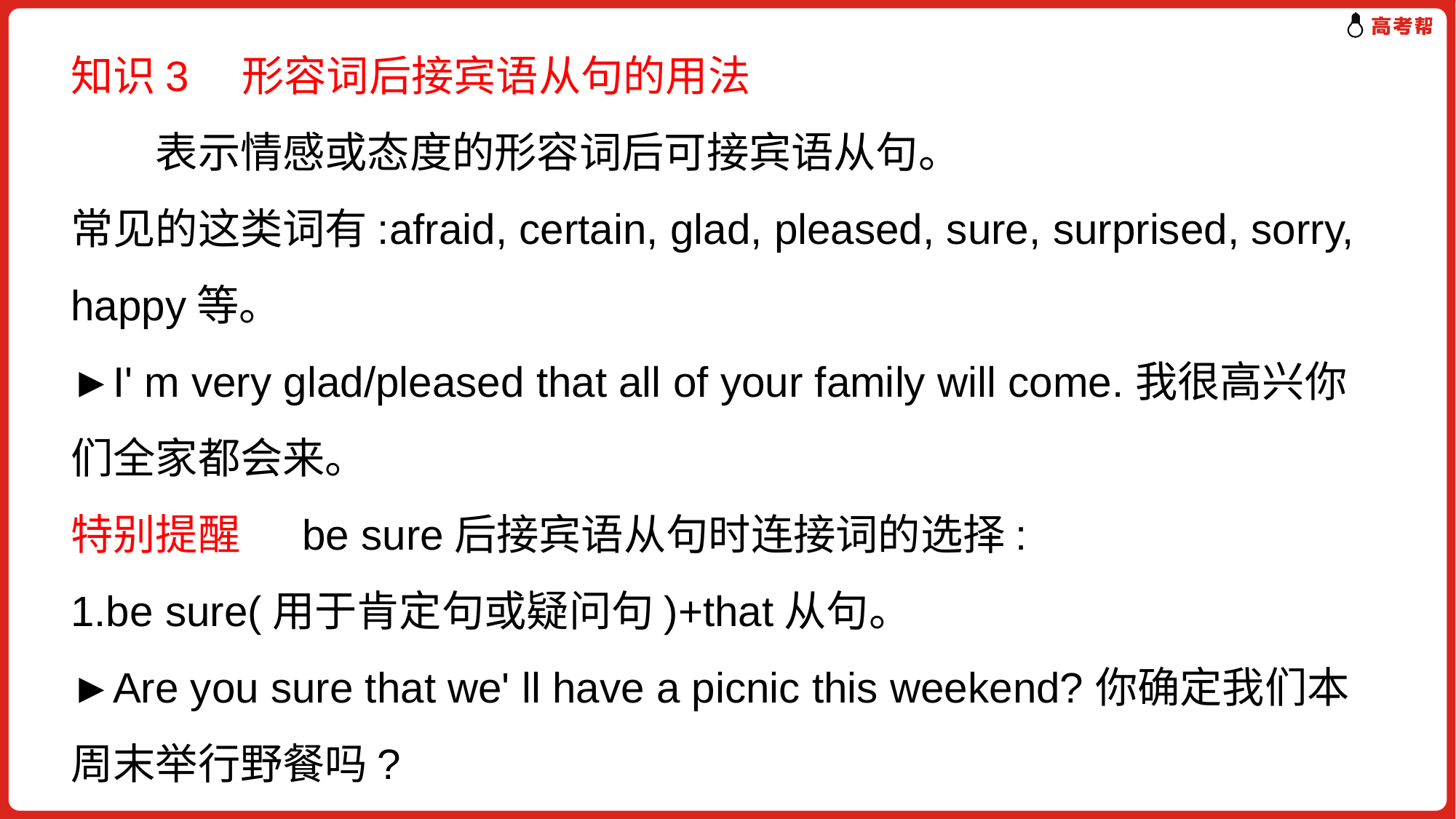

知识3　形容词后接宾语从句的用法
　　表示情感或态度的形容词后可接宾语从句。
常见的这类词有:afraid, certain, glad, pleased, sure, surprised, sorry, happy等。
►I' m very glad/pleased that all of your family will come.我很高兴你们全家都会来。
特别提醒　 be sure后接宾语从句时连接词的选择:
1.be sure(用于肯定句或疑问句)+that从句。
►Are you sure that we' ll have a picnic this weekend?你确定我们本周末举行野餐吗?